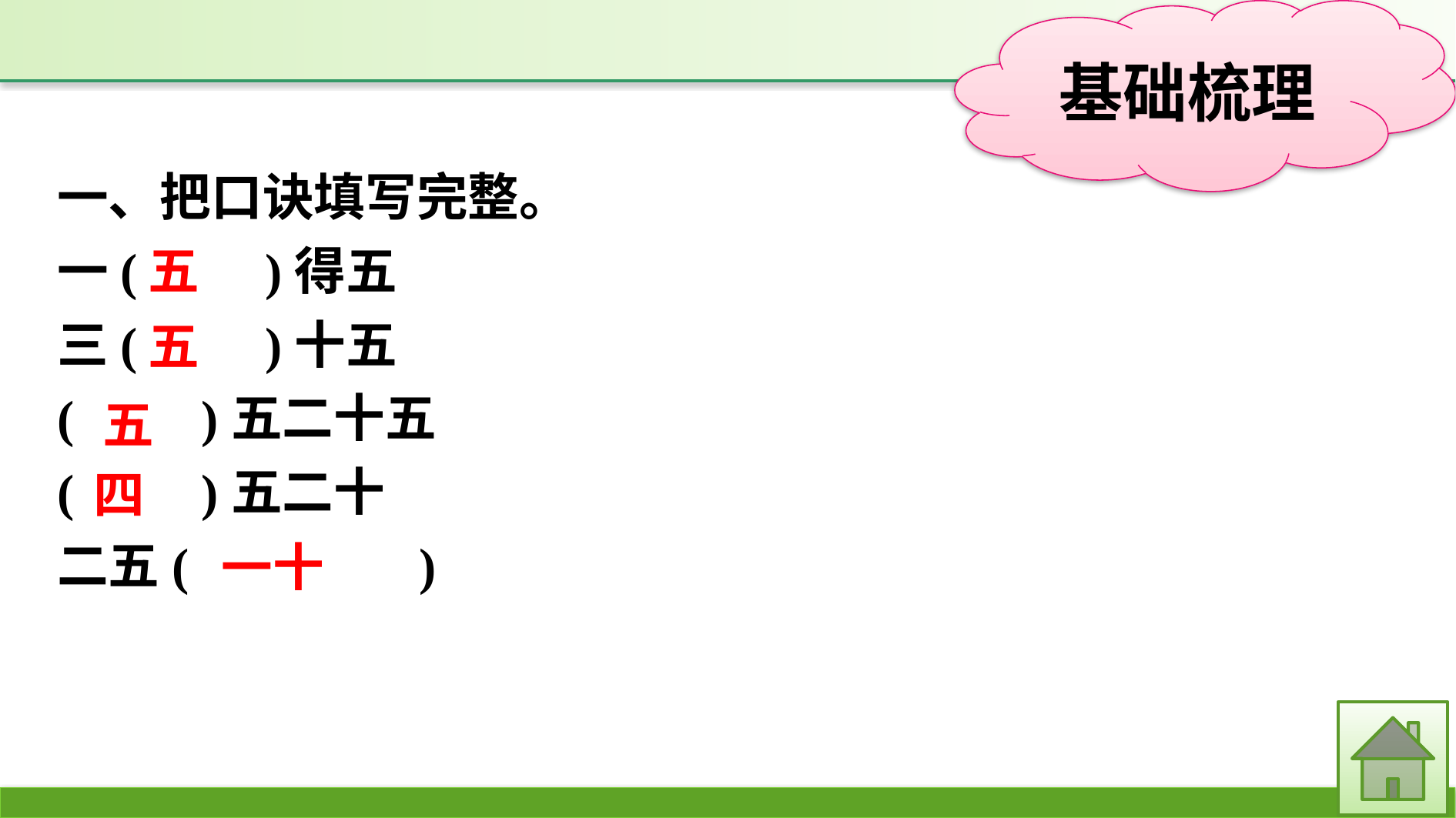

一、把口诀填写完整。
一(　　)得五
三(　　)十五
(　　)五二十五
(　　)五二十
二五(　　　　)
五
五
五
四
一十